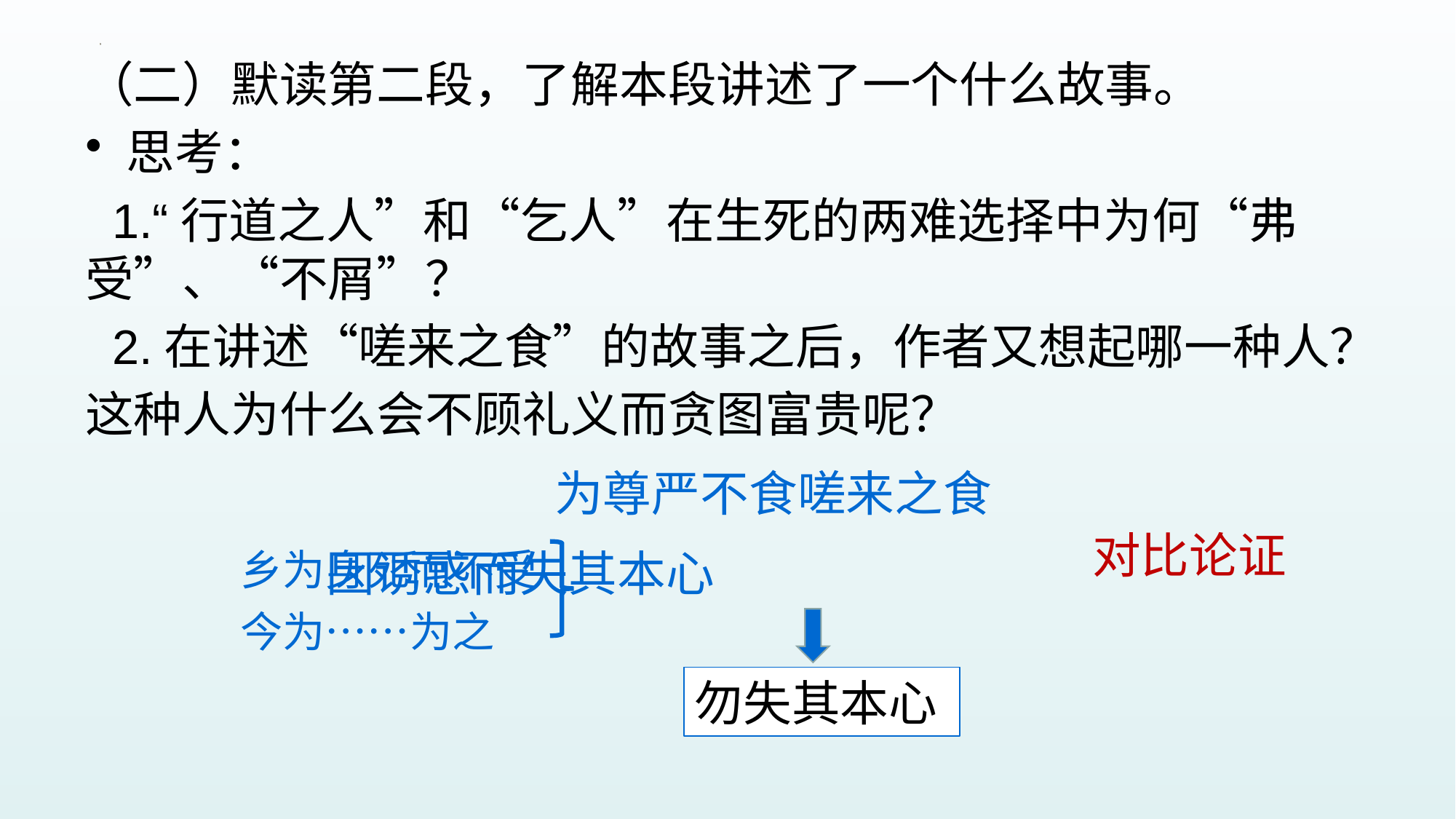

（二）默读第二段，了解本段讲述了一个什么故事。
思考：
  1.“行道之人”和“乞人”在生死的两难选择中为何“弗受”、“不屑”？
  2.在讲述“嗟来之食”的故事之后，作者又想起哪一种人？
这种人为什么会不顾礼义而贪图富贵呢？
       为尊严不食嗟来之食
                     因诱惑而失其本心
乡为身死而不受
对比论证

今为……为之

勿失其本心